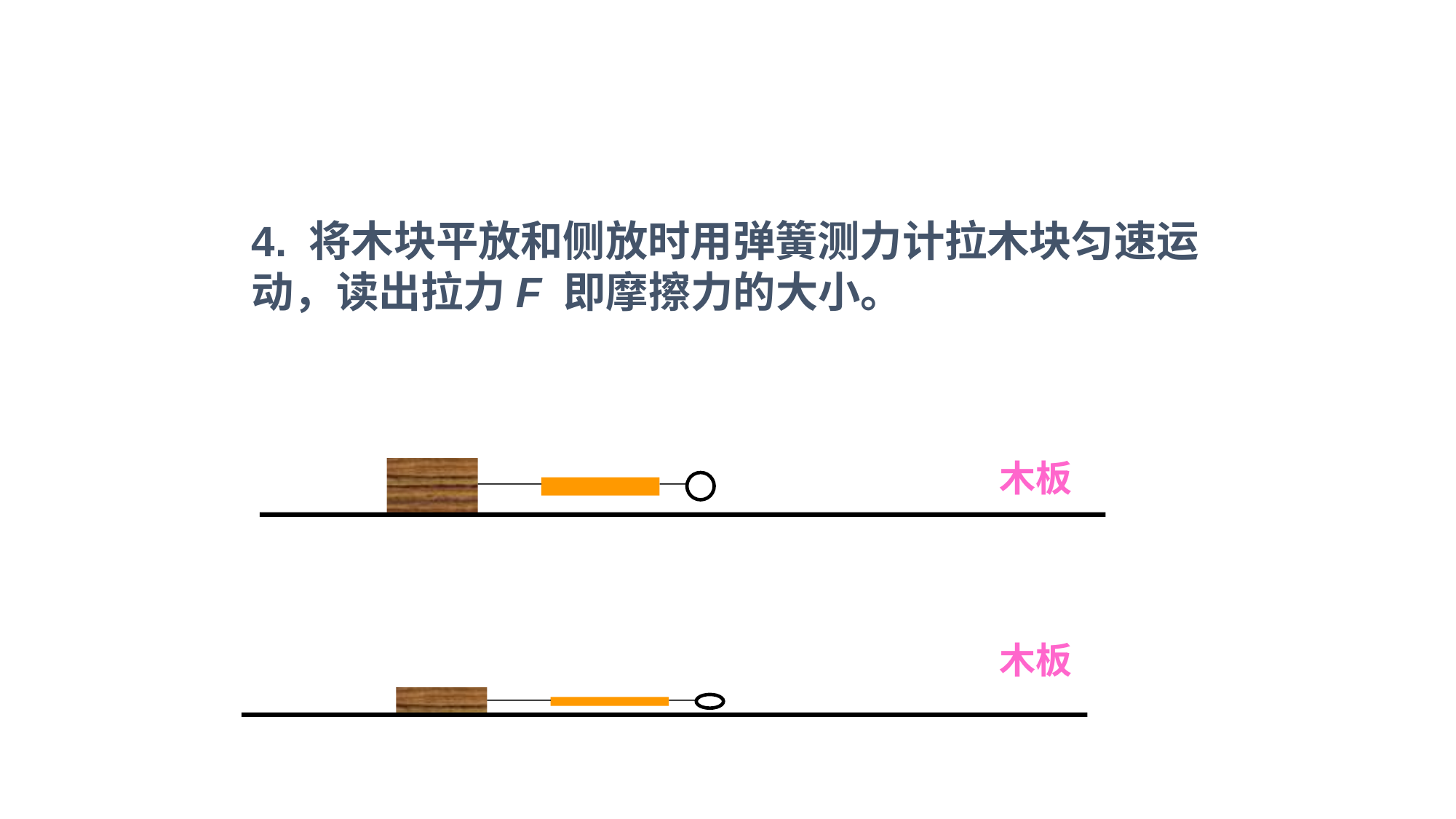

4. 将木块平放和侧放时用弹簧测力计拉木块匀速运动，读出拉力F 即摩擦力的大小。
木板

木板